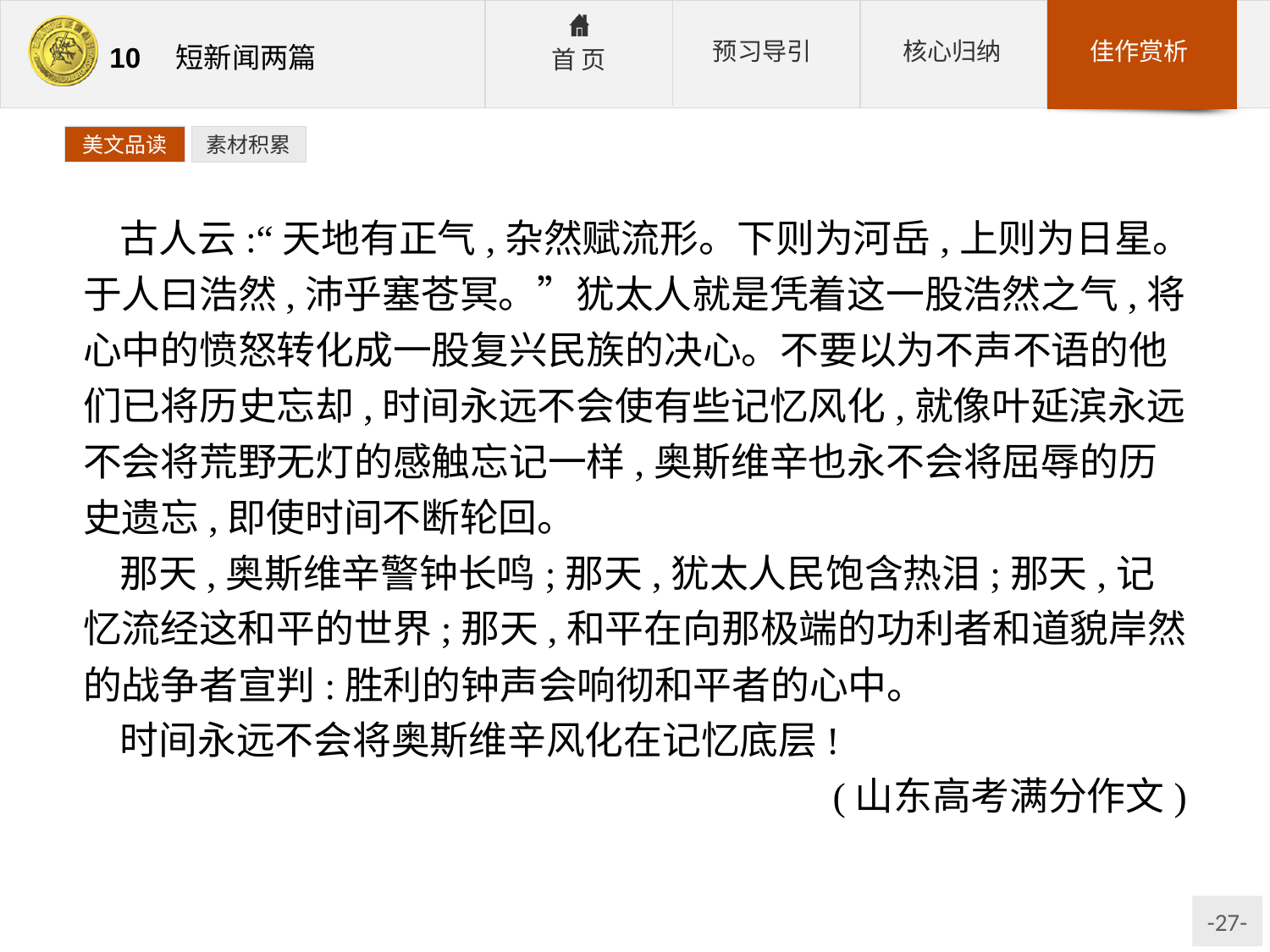

美文品读
素材积累
古人云:“天地有正气,杂然赋流形。下则为河岳,上则为日星。于人曰浩然,沛乎塞苍冥。”犹太人就是凭着这一股浩然之气,将心中的愤怒转化成一股复兴民族的决心。不要以为不声不语的他们已将历史忘却,时间永远不会使有些记忆风化,就像叶延滨永远不会将荒野无灯的感触忘记一样,奥斯维辛也永不会将屈辱的历史遗忘,即使时间不断轮回。
那天,奥斯维辛警钟长鸣;那天,犹太人民饱含热泪;那天,记忆流经这和平的世界;那天,和平在向那极端的功利者和道貌岸然的战争者宣判:胜利的钟声会响彻和平者的心中。
时间永远不会将奥斯维辛风化在记忆底层!
(山东高考满分作文)